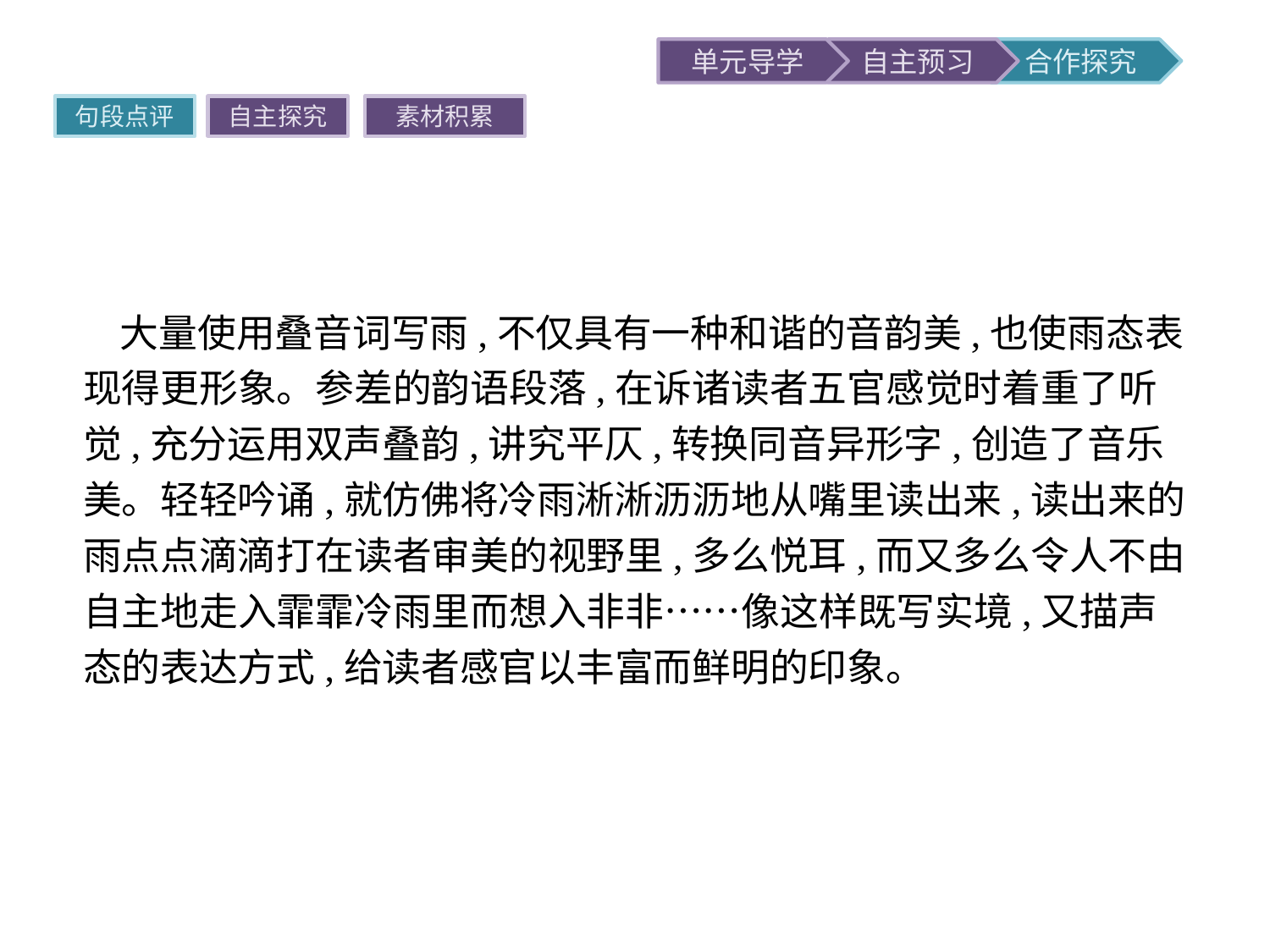

句段点评
自主探究
素材积累
大量使用叠音词写雨,不仅具有一种和谐的音韵美,也使雨态表现得更形象。参差的韵语段落,在诉诸读者五官感觉时着重了听觉,充分运用双声叠韵,讲究平仄,转换同音异形字,创造了音乐美。轻轻吟诵,就仿佛将冷雨淅淅沥沥地从嘴里读出来,读出来的雨点点滴滴打在读者审美的视野里,多么悦耳,而又多么令人不由自主地走入霏霏冷雨里而想入非非……像这样既写实境,又描声态的表达方式,给读者感官以丰富而鲜明的印象。